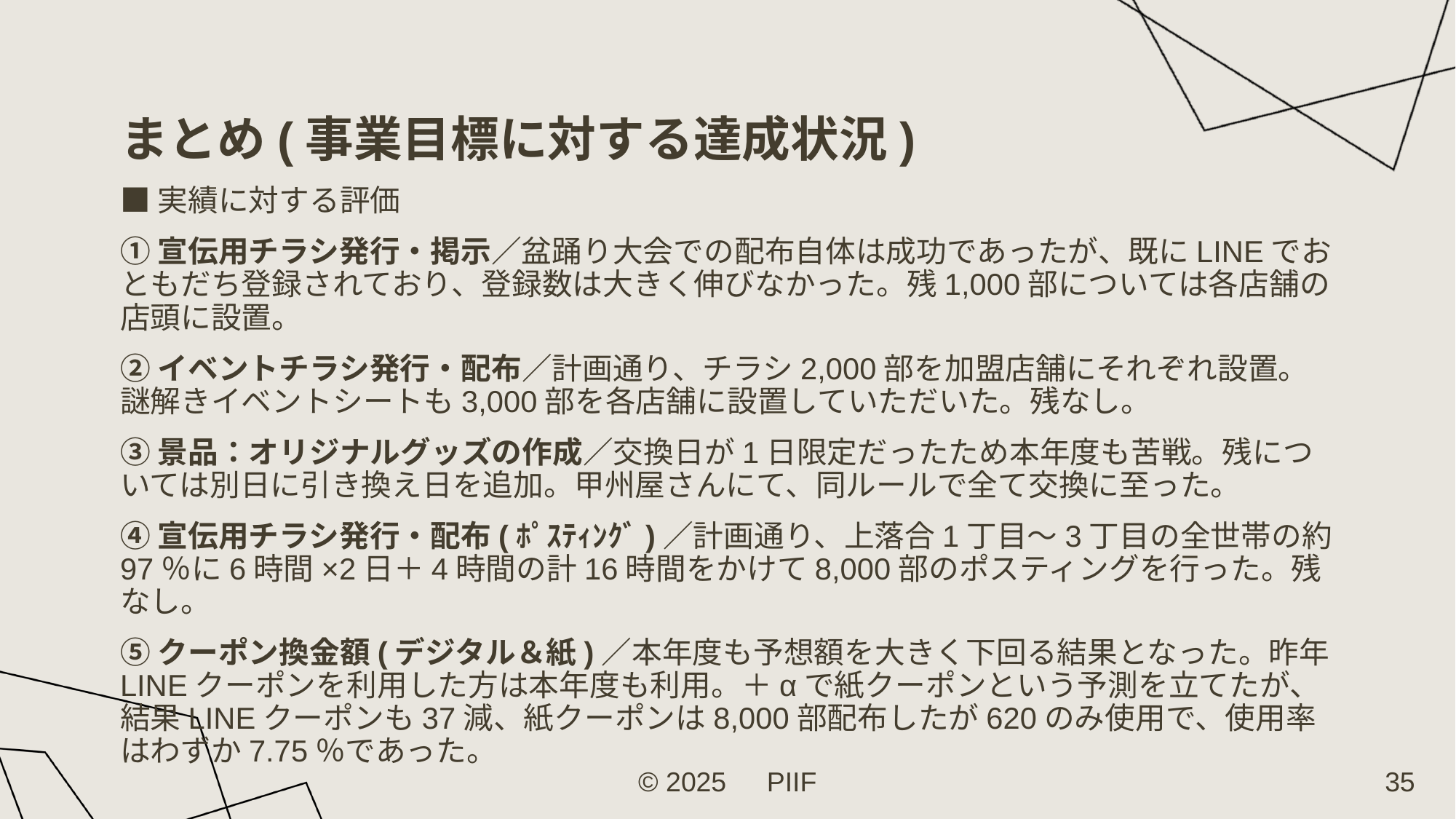

# まとめ(事業目標に対する達成状況)
■実績に対する評価
①宣伝用チラシ発行・掲示／盆踊り大会での配布自体は成功であったが、既にLINEでおともだち登録されており、登録数は大きく伸びなかった。残1,000部については各店舗の店頭に設置。
②イベントチラシ発行・配布／計画通り、チラシ2,000部を加盟店舗にそれぞれ設置。謎解きイベントシートも3,000部を各店舗に設置していただいた。残なし。
③景品：オリジナルグッズの作成／交換日が1日限定だったため本年度も苦戦。残については別日に引き換え日を追加。甲州屋さんにて、同ルールで全て交換に至った。
④宣伝用チラシ発行・配布(ﾎﾟｽﾃｨﾝｸﾞ)／計画通り、上落合1丁目～3丁目の全世帯の約97％に6時間×2日＋4時間の計16時間をかけて8,000部のポスティングを行った。残なし。
⑤クーポン換金額(デジタル＆紙)／本年度も予想額を大きく下回る結果となった。昨年LINEクーポンを利用した方は本年度も利用。＋αで紙クーポンという予測を立てたが、結果LINEクーポンも37減、紙クーポンは8,000部配布したが620のみ使用で、使用率はわずか7.75％であった。
© 2025　PIIF
35